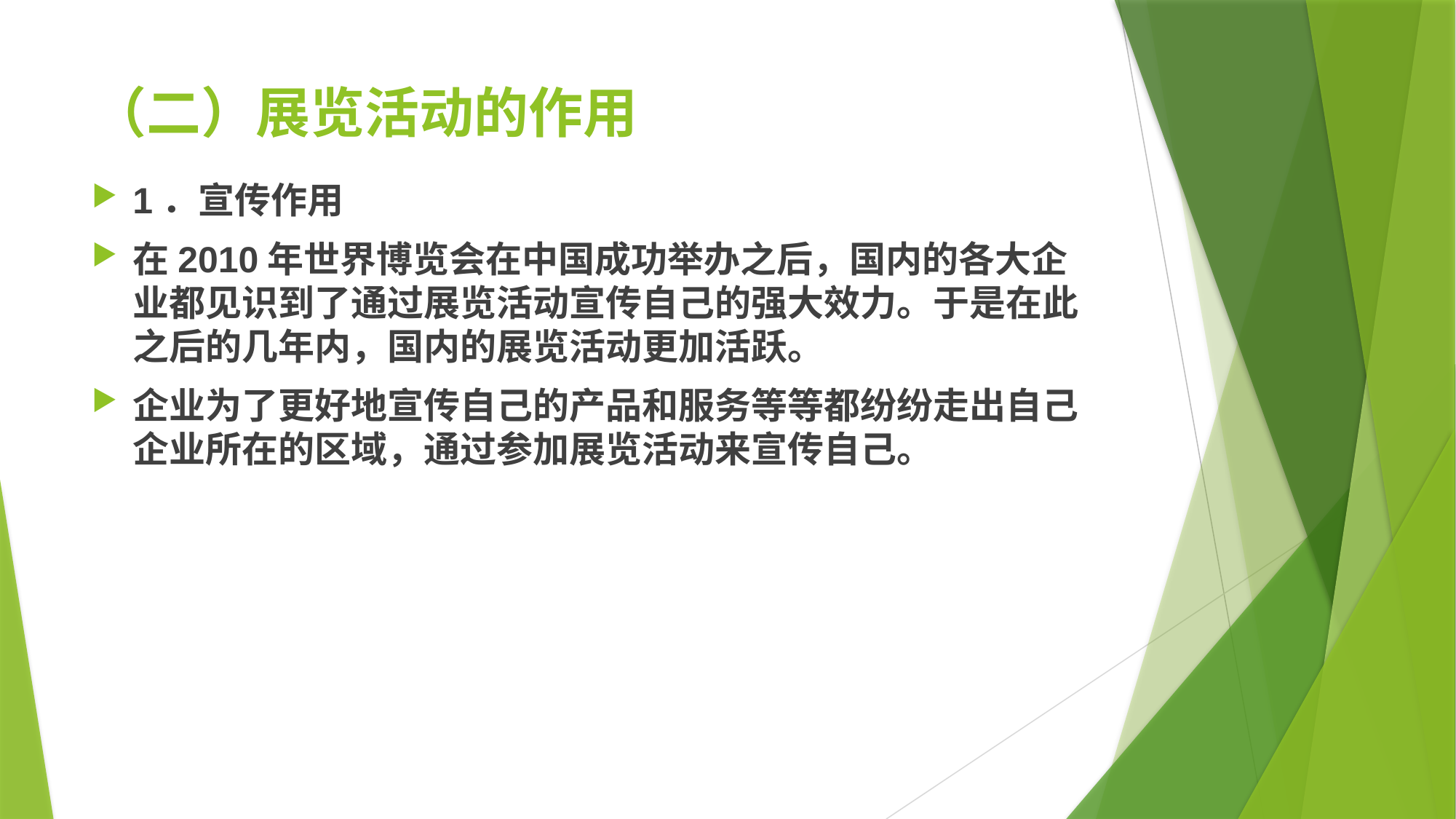

# （二）展览活动的作用
1．宣传作用
在2010年世界博览会在中国成功举办之后，国内的各大企业都见识到了通过展览活动宣传自己的强大效力。于是在此之后的几年内，国内的展览活动更加活跃。
企业为了更好地宣传自己的产品和服务等等都纷纷走出自己企业所在的区域，通过参加展览活动来宣传自己。